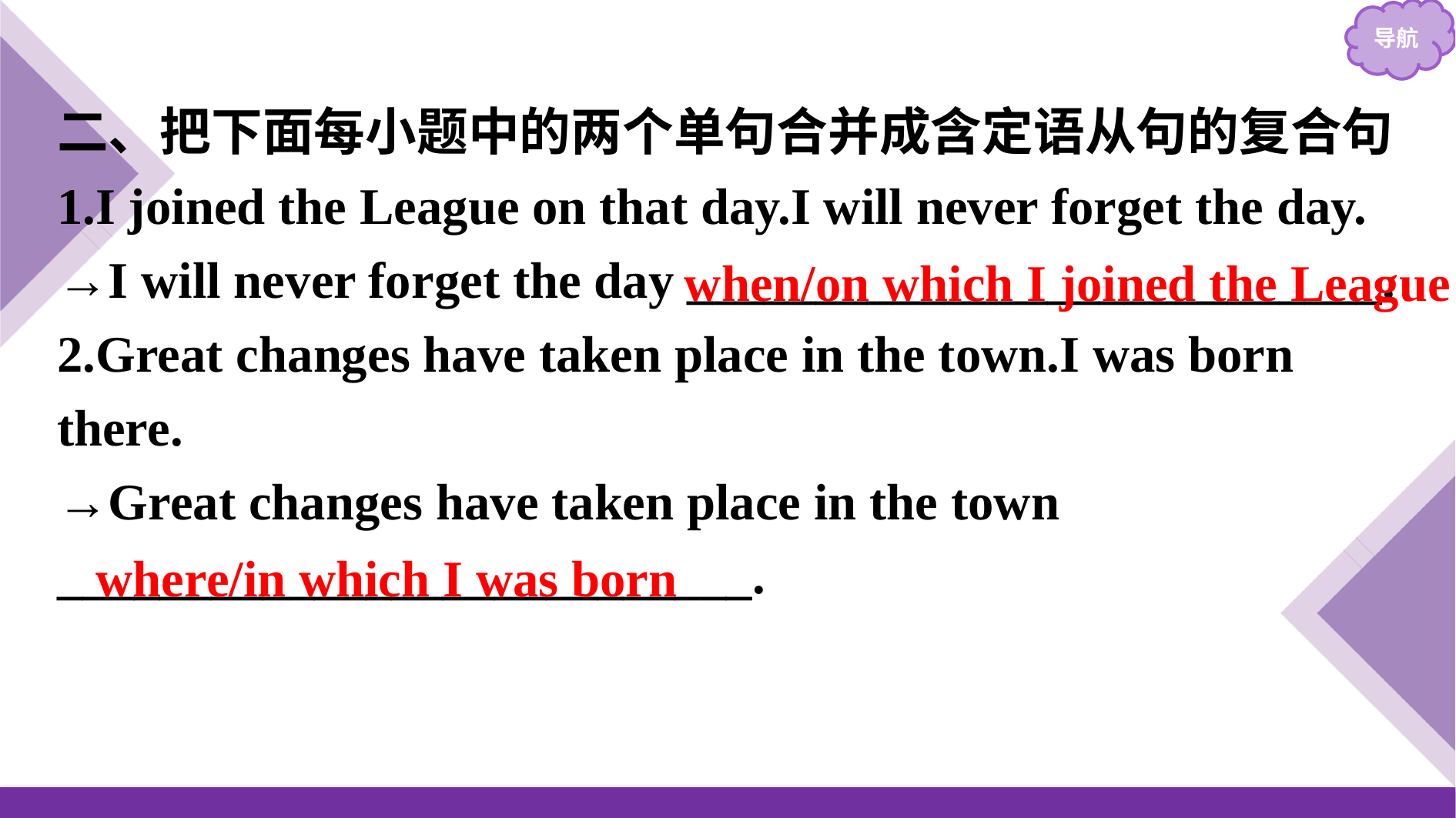

二、把下面每小题中的两个单句合并成含定语从句的复合句
1.I joined the League on that day.I will never forget the day.
→I will never forget the day ___________________________.
2.Great changes have taken place in the town.I was born there.
→Great changes have taken place in the town ___________________________.
when/on which I joined the League
where/in which I was born